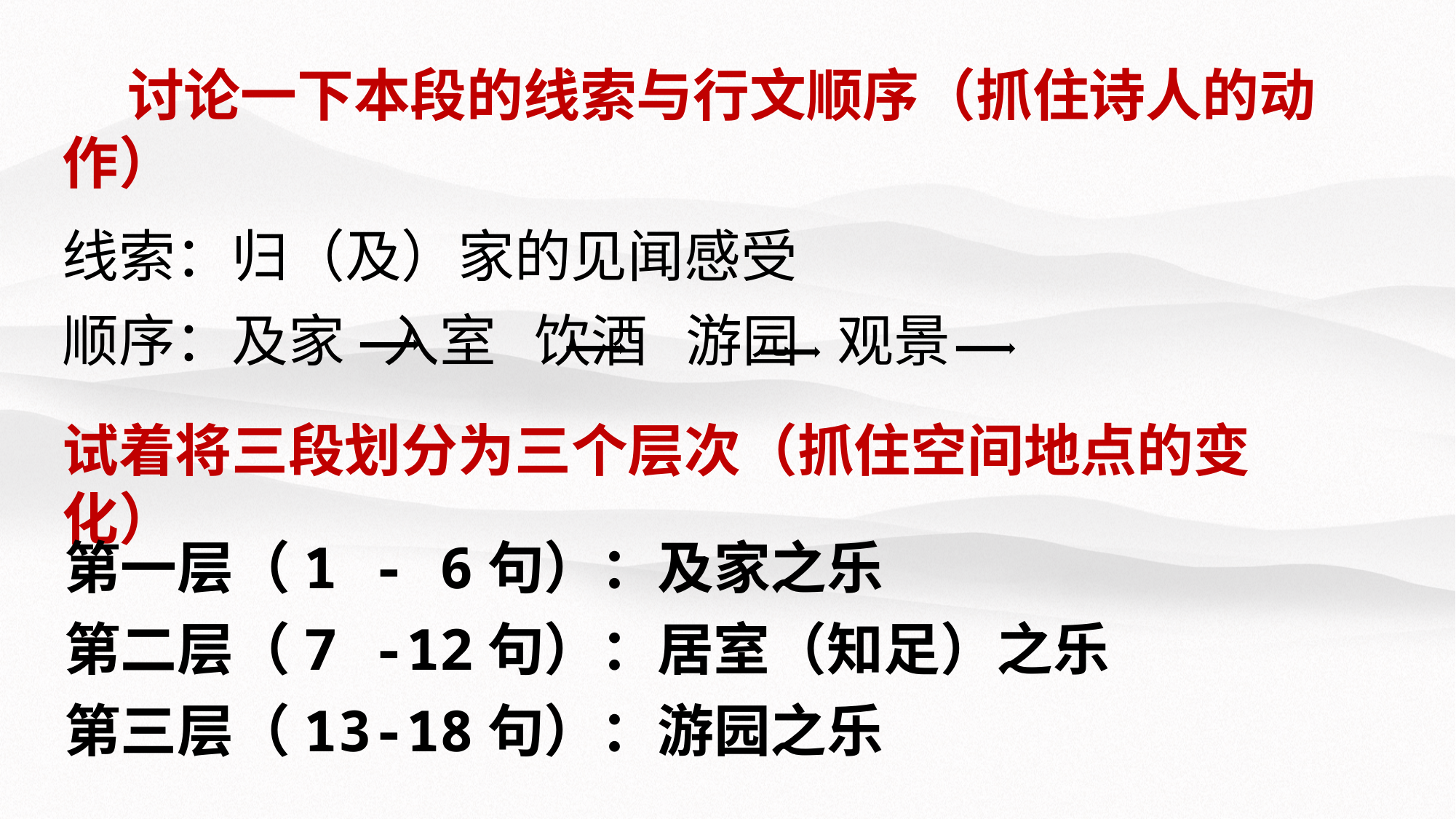

讨论一下本段的线索与行文顺序（抓住诗人的动作）
线索：归（及）家的见闻感受
顺序：及家   入室   饮酒   游园   观景

试着将三段划分为三个层次（抓住空间地点的变化）
第一层（1 - 6句）：及家之乐
第二层（7 -12句）：居室（知足）之乐
第三层（13-18句）：游园之乐